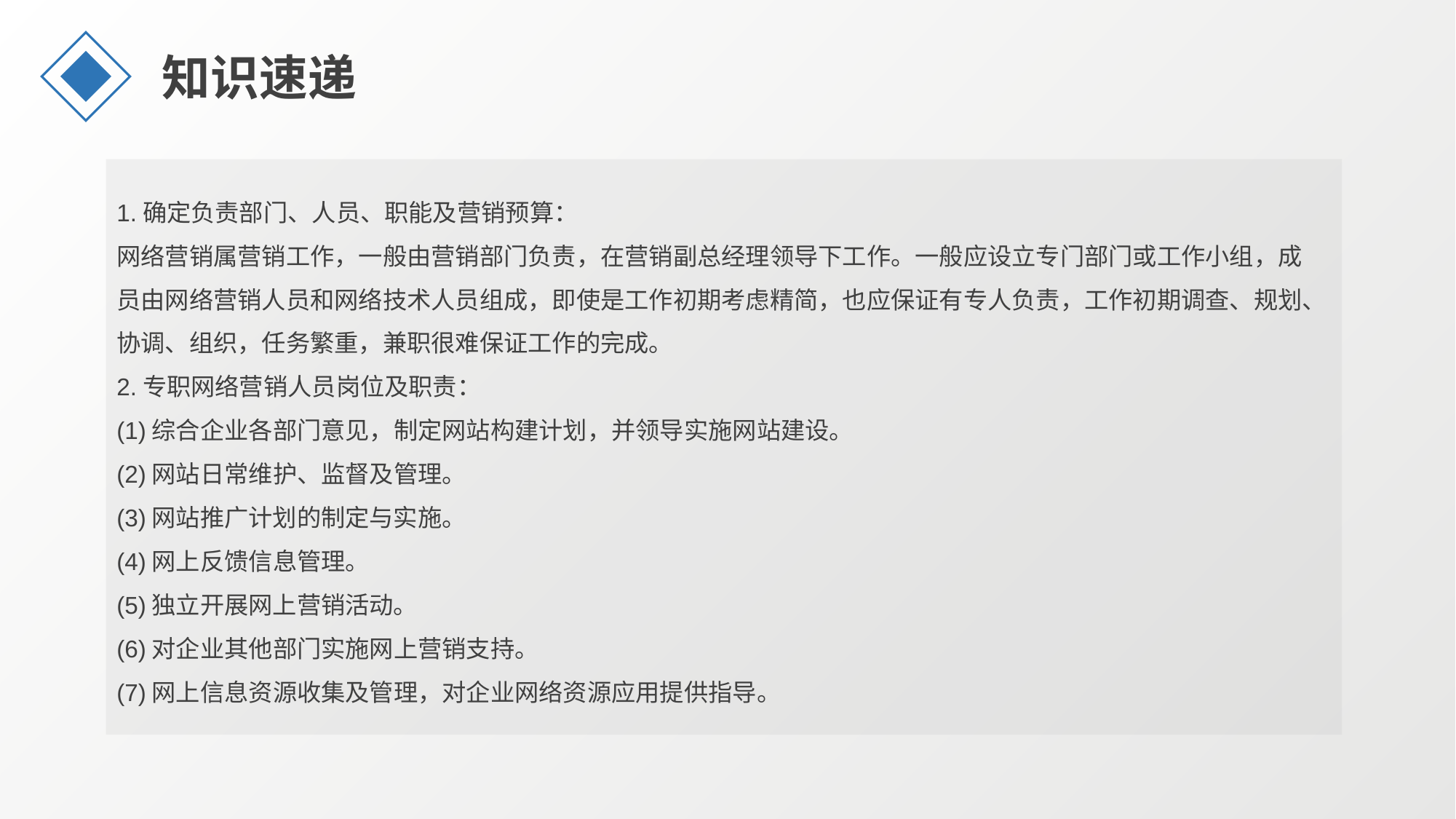

知识速递

1.确定负责部门、人员、职能及营销预算：
网络营销属营销工作，一般由营销部门负责，在营销副总经理领导下工作。一般应设立专门部门或工作小组，成员由网络营销人员和网络技术人员组成，即使是工作初期考虑精简，也应保证有专人负责，工作初期调查、规划、协调、组织，任务繁重，兼职很难保证工作的完成。
2.专职网络营销人员岗位及职责：
(1)综合企业各部门意见，制定网站构建计划，并领导实施网站建设。
(2)网站日常维护、监督及管理。
(3)网站推广计划的制定与实施。
(4)网上反馈信息管理。
(5)独立开展网上营销活动。
(6)对企业其他部门实施网上营销支持。
(7)网上信息资源收集及管理，对企业网络资源应用提供指导。